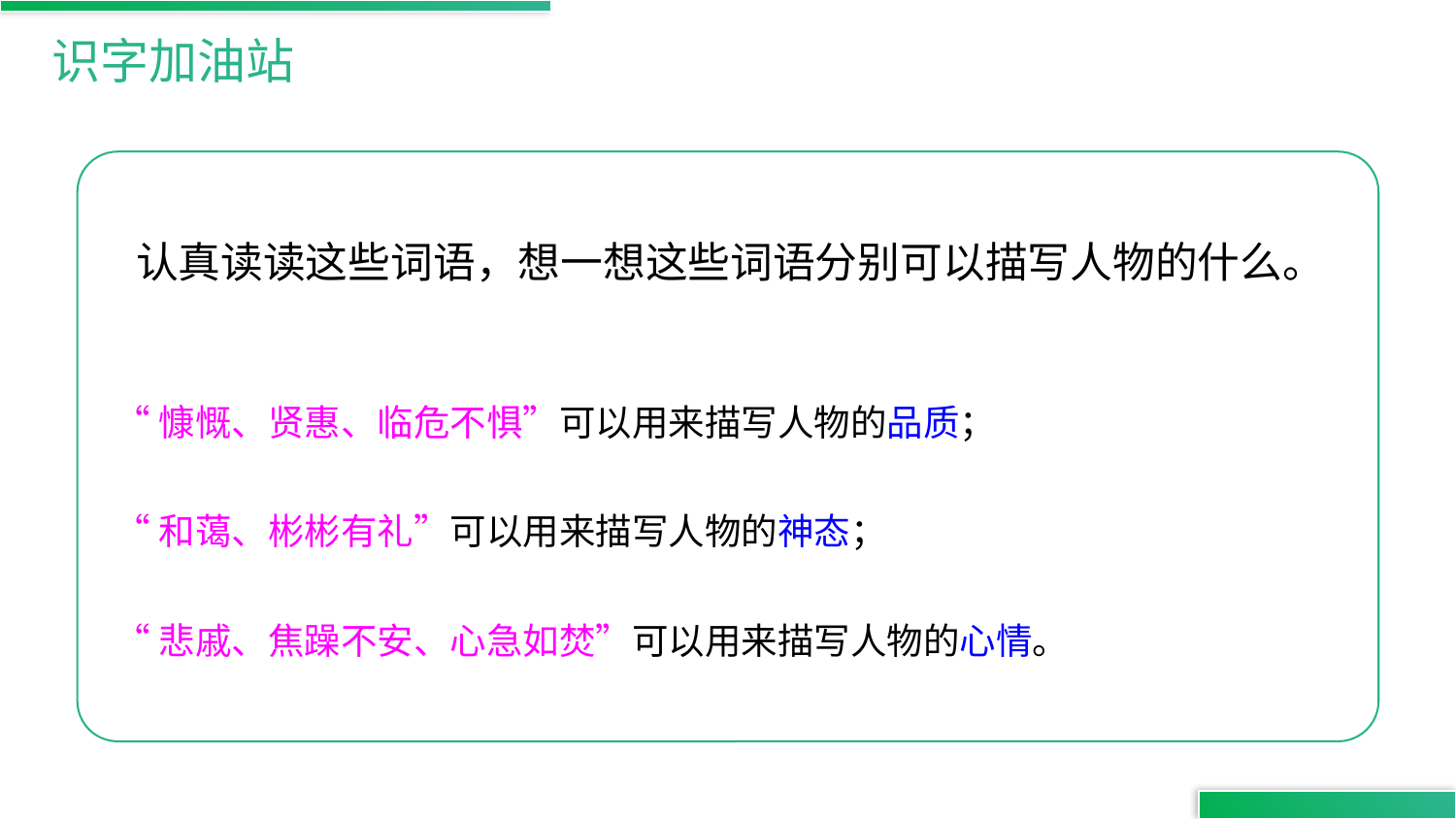

识字加油站
认真读读这些词语，想一想这些词语分别可以描写人物的什么。
“慷慨、贤惠、临危不惧”可以用来描写人物的品质；
“和蔼、彬彬有礼”可以用来描写人物的神态；
“悲戚、焦躁不安、心急如焚”可以用来描写人物的心情。